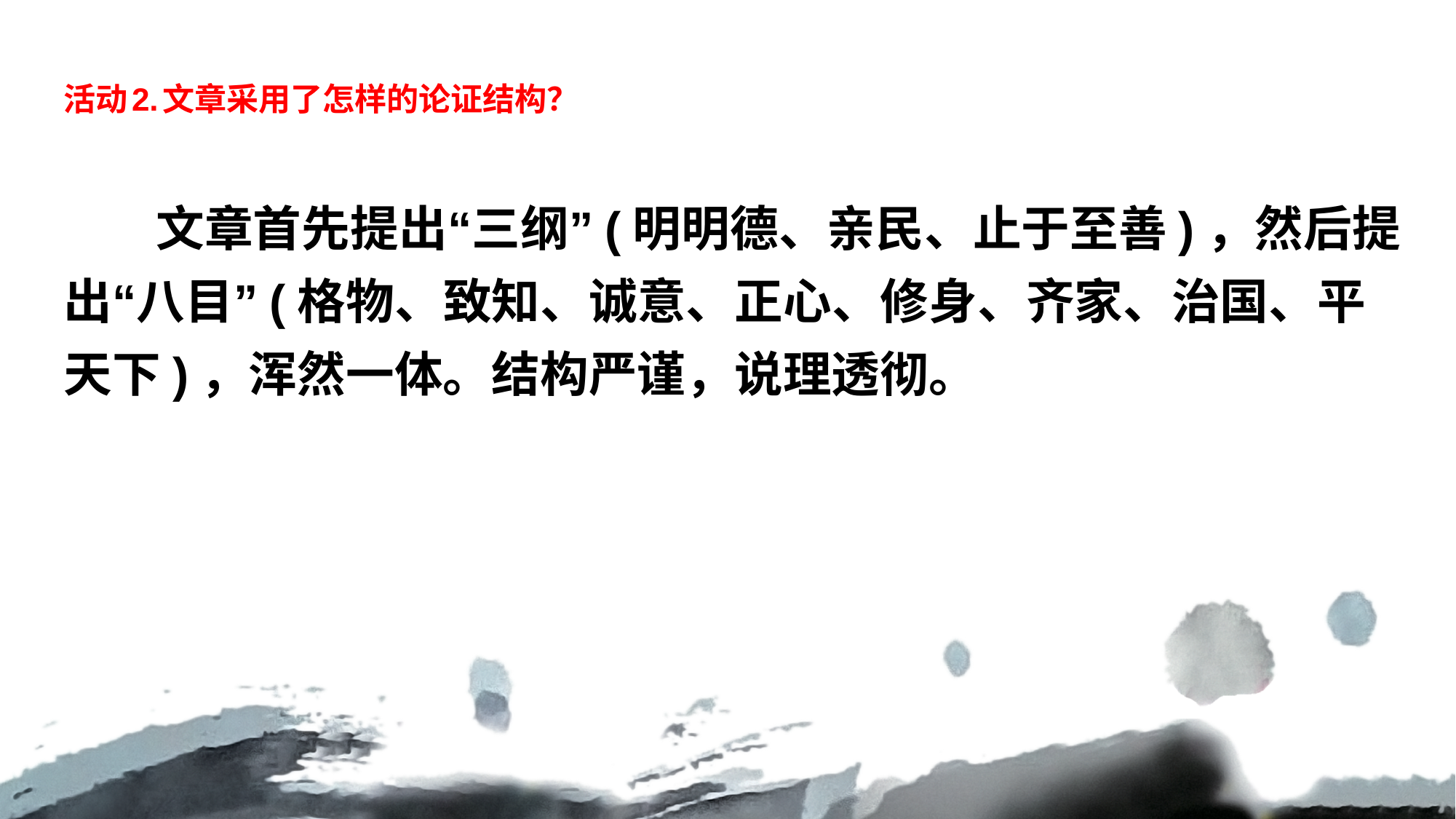

# 活动2.文章采用了怎样的论证结构？
      文章首先提出“三纲”(明明德、亲民、止于至善)，然后提出“八目”(格物、致知、诚意、正心、修身、齐家、治国、平天下)，浑然一体。结构严谨，说理透彻。